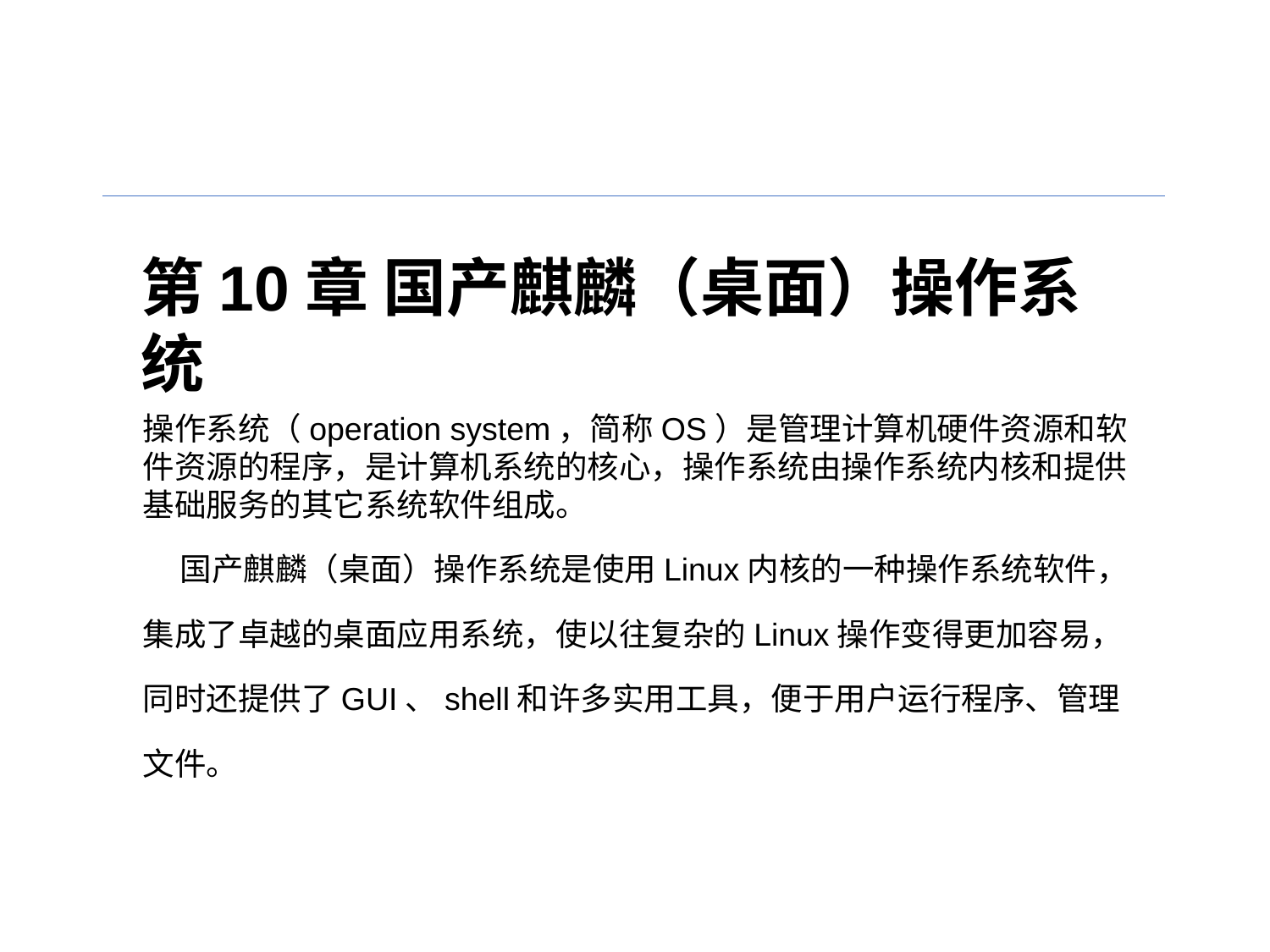

第10章 国产麒麟（桌面）操作系统
操作系统（operation system，简称OS）是管理计算机硬件资源和软件资源的程序，是计算机系统的核心，操作系统由操作系统内核和提供基础服务的其它系统软件组成。国产麒麟（桌面）操作系统是使用Linux内核的一种操作系统软件，集成了卓越的桌面应用系统，使以往复杂的Linux操作变得更加容易，同时还提供了GUI、shell和许多实用工具，便于用户运行程序、管理文件。